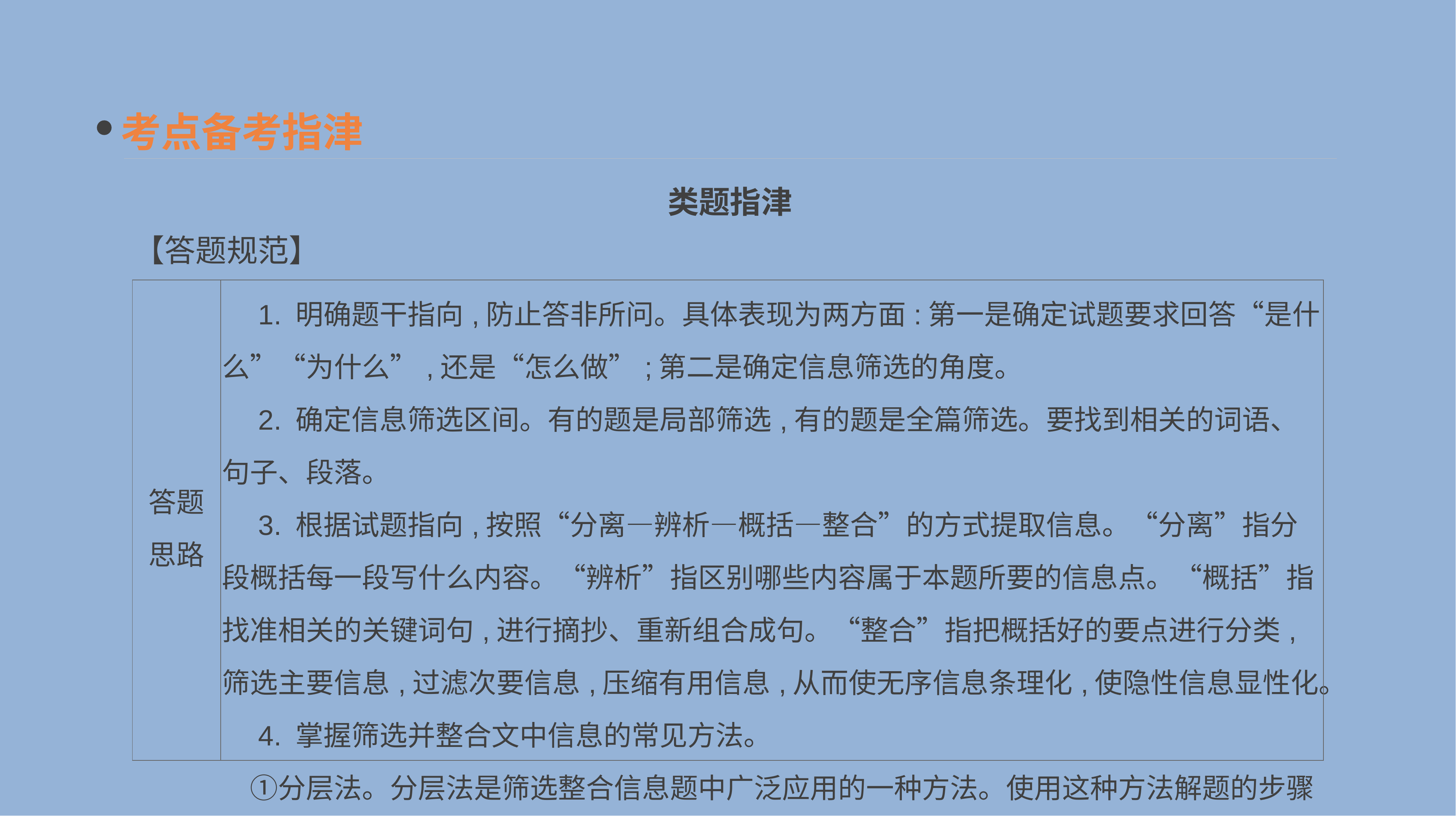

考点备考指津

类题指津
【答题规范】
| 答题 思路 | 1. 明确题干指向,防止答非所问。具体表现为两方面:第一是确定试题要求回答“是什么”“为什么”,还是“怎么做”;第二是确定信息筛选的角度。 　2. 确定信息筛选区间。有的题是局部筛选,有的题是全篇筛选。要找到相关的词语、句子、段落。 　3. 根据试题指向,按照“分离—辨析—概括—整合”的方式提取信息。“分离”指分段概括每一段写什么内容。“辨析”指区别哪些内容属于本题所要的信息点。“概括”指找准相关的关键词句,进行摘抄、重新组合成句。“整合”指把概括好的要点进行分类,筛选主要信息,过滤次要信息,压缩有用信息,从而使无序信息条理化,使隐性信息显性化。 　4. 掌握筛选并整合文中信息的常见方法。 　①分层法。分层法是筛选整合信息题中广泛应用的一种方法。使用这种方法解题的步骤是:首先给段落划分层次,概括层意;然后分层合并,连缀语句 |
| --- | --- |